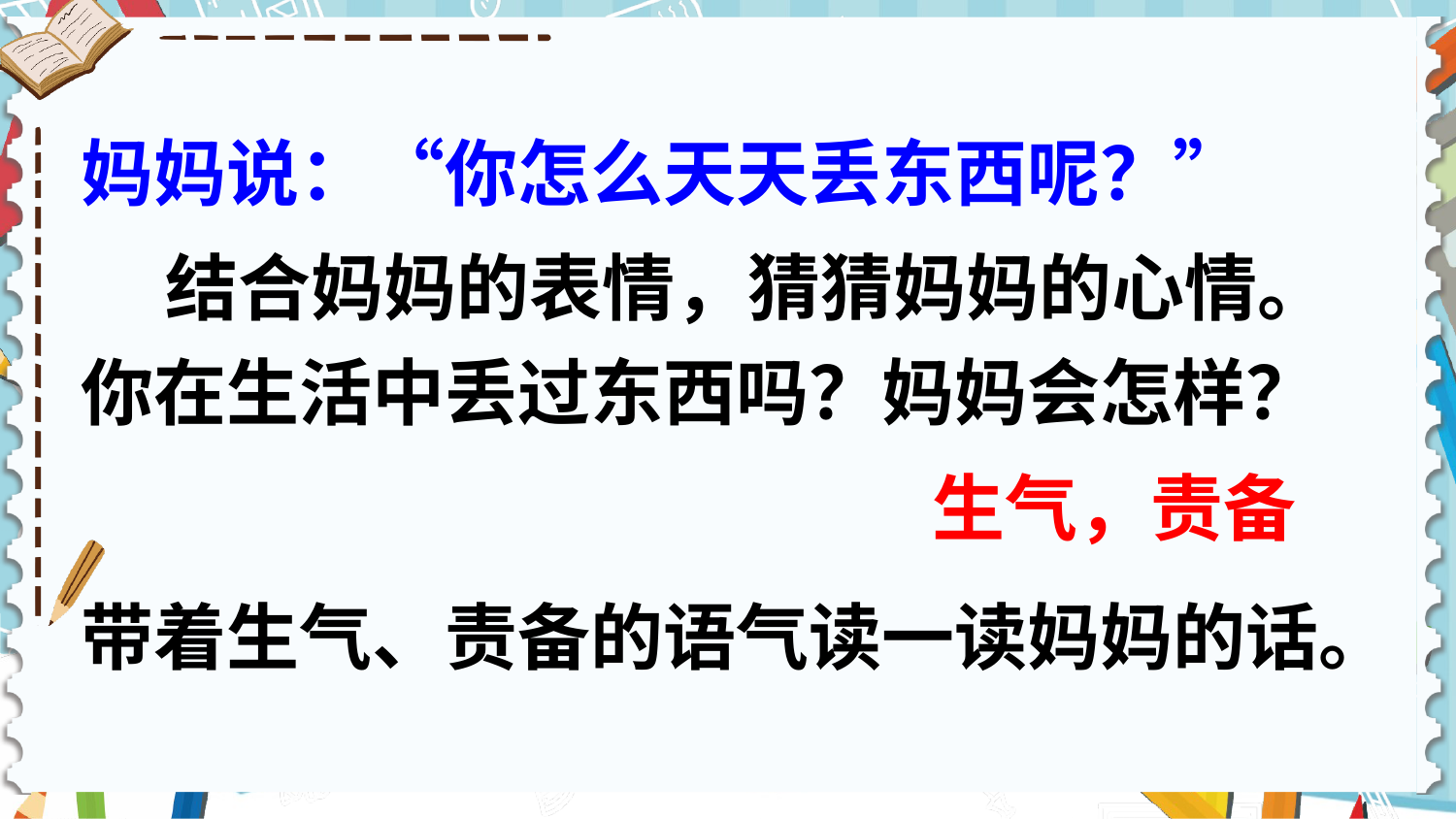

妈妈说：“你怎么天天丢东西呢？”
    结合妈妈的表情，猜猜妈妈的心情。你在生活中丢过东西吗？妈妈会怎样？
生气，责备
带着生气、责备的语气读一读妈妈的话。